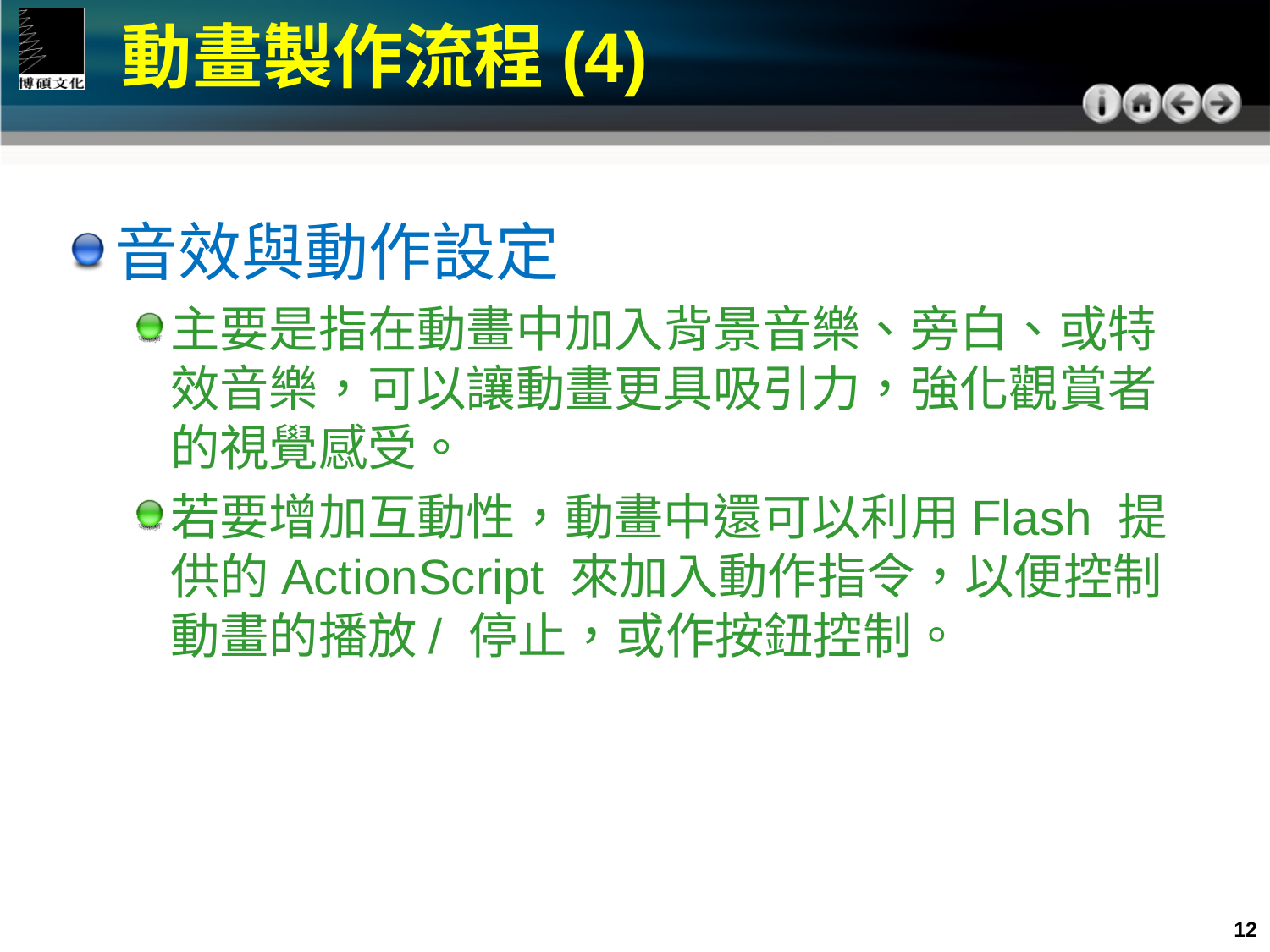

動畫製作流程(4)
音效與動作設定
主要是指在動畫中加入背景音樂、旁白、或特效音樂，可以讓動畫更具吸引力，強化觀賞者的視覺感受。
若要增加互動性，動畫中還可以利用Flash 提供的ActionScript 來加入動作指令，以便控制動畫的播放/ 停止，或作按鈕控制。